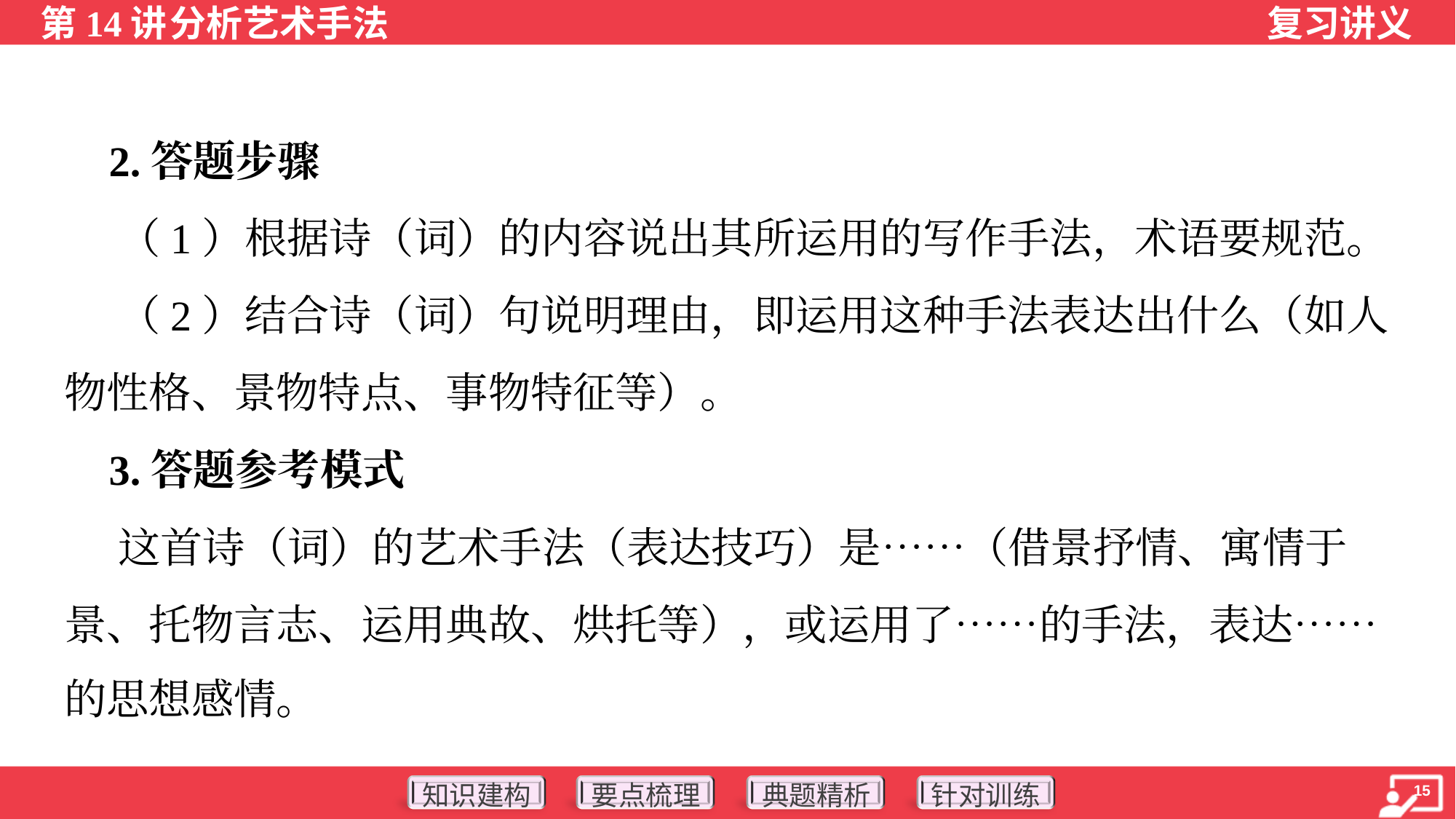

2.答题步骤
    （1）根据诗（词）的内容说出其所运用的写作手法，术语要规范。
    （2）结合诗（词）句说明理由，即运用这种手法表达出什么（如人
物性格、景物特点、事物特征等）。
    3.答题参考模式
    这首诗（词）的艺术手法（表达技巧）是……（借景抒情、寓情于
景、托物言志、运用典故、烘托等），或运用了……的手法，表达……
的思想感情。